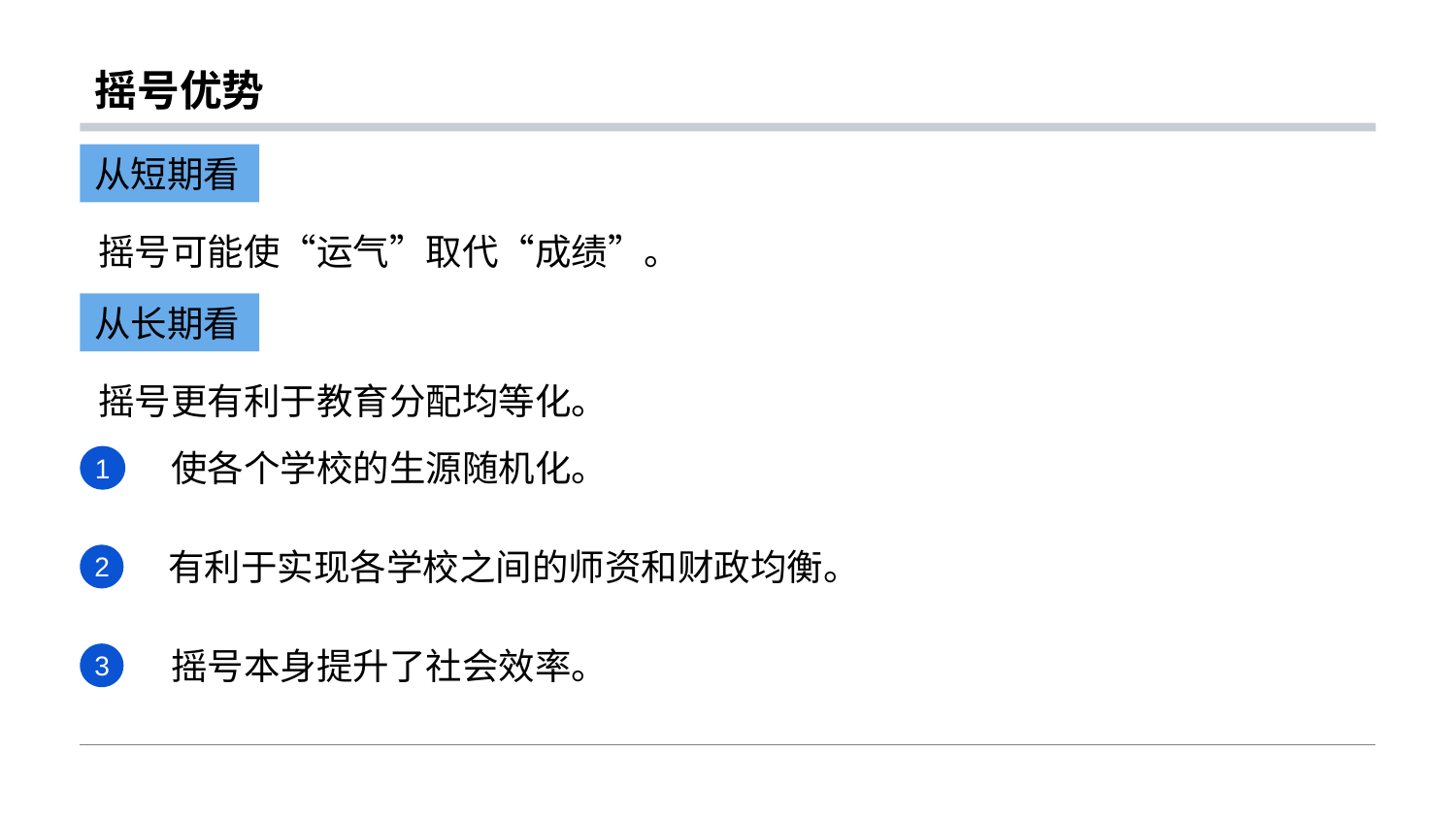

# 摇号优势
从短期看
摇号可能使“运气”取代“成绩”。
从长期看
摇号更有利于教育分配均等化。
使各个学校的生源随机化。
1
有利于实现各学校之间的师资和财政均衡。
2
摇号本身提升了社会效率。
3